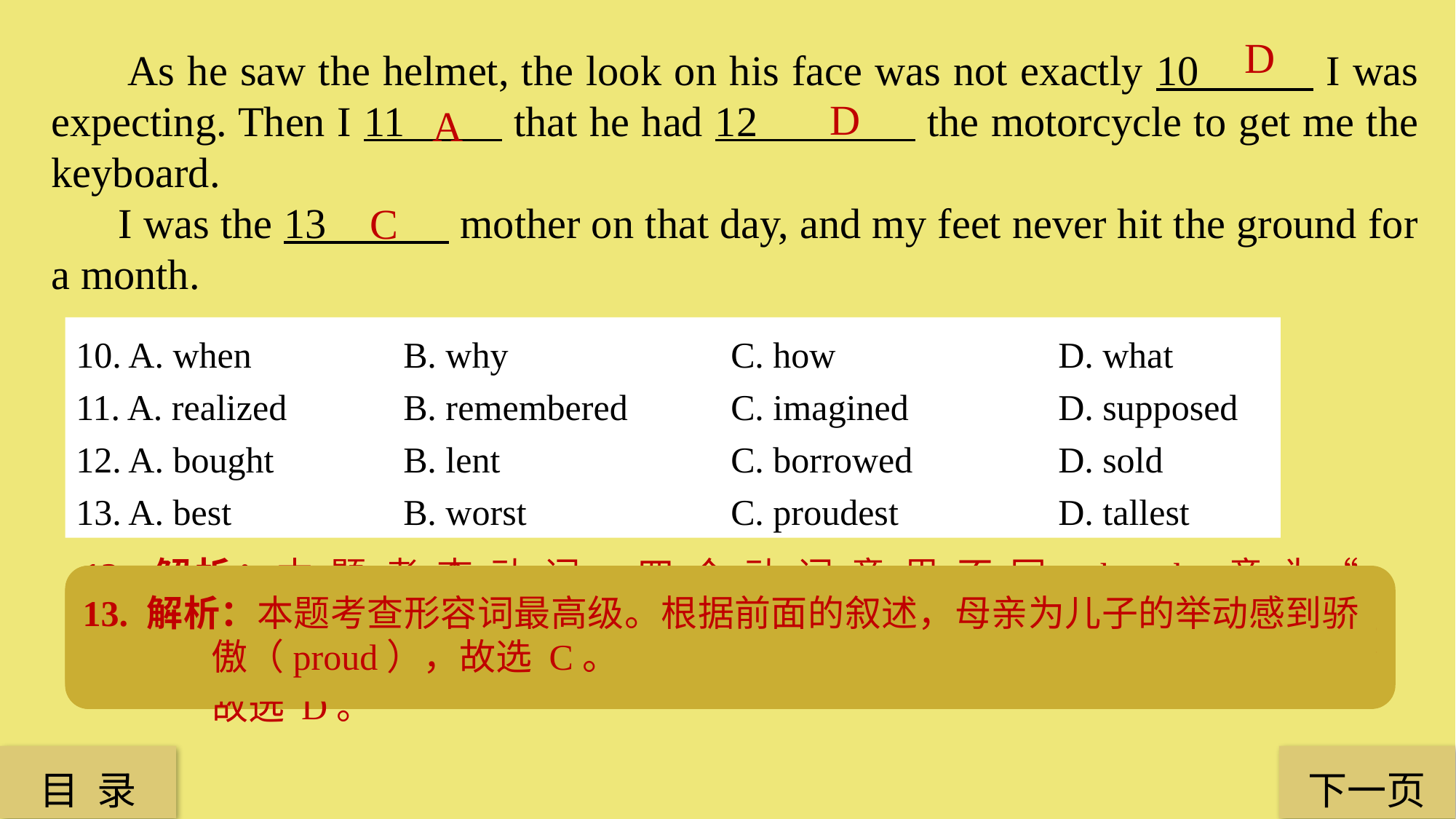

D
      As he saw the helmet, the look on his face was not exactly 10          I was expecting. Then I 11         that he had 12              the motorcycle to get me the keyboard.
      I was the 13            mother on that day, and my feet never hit the ground for a month.
D
A
C
10. A. when 		B. why 		C. how 		D. what
11. A. realized 	B. remembered 	C. imagined 		D. supposed
12. A. bought 		B. lent 			C. borrowed 		D. sold
13. A. best 		B. worst 		C. proudest 		D. tallest
10. 解析：本题考查连词。此处作者的儿子看到礼物后脸上的表情并不像作者所期待的那样兴奋，下句有原因：因为他把摩托车卖掉了。表语从句中动词 expect 缺少宾语，what“……的”作宾语成分，故选 D。
11. 解析：本题考查动词。从作者儿子给她买的贵重礼物这件事以及儿子收到礼物后的表情来看，此时作者意识到（realize）儿子把摩托车卖掉了，故选 A。
13. 解析：本题考查形容词最高级。根据前面的叙述，母亲为儿子的举动感到骄傲（proud），故选 C。
12. 解析：本 题 考 查 动 词。 四 个 动 词 意 思 不 同，bought 意 为“ 买”，lent 意 为“ 借”，borrowed 意为“借”，sold 意为“卖”。根据文章意思，儿子卖了 motorcycle 买了 keyboard 作为礼物给母亲，故选 D。